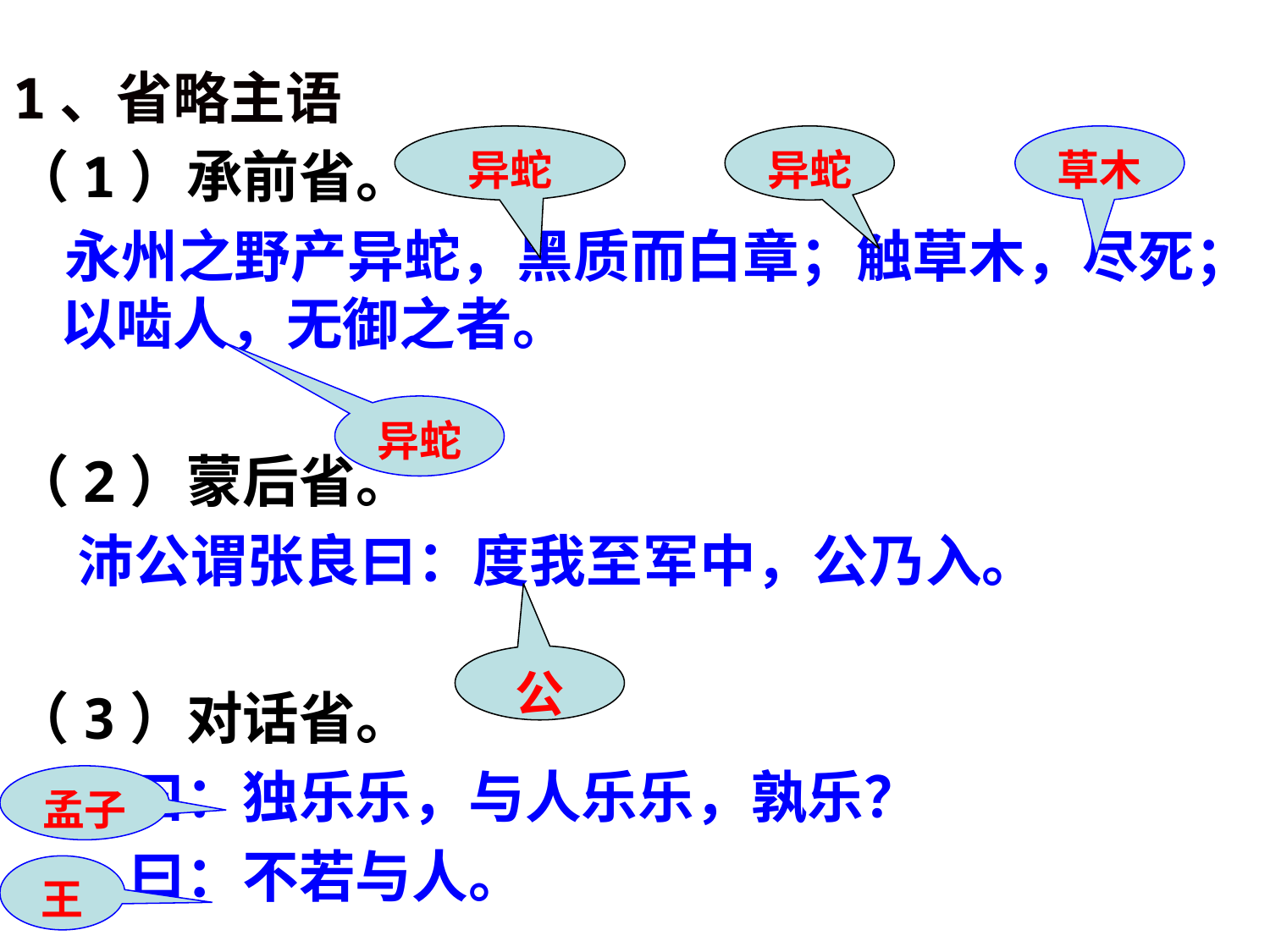

1、省略主语
（1）承前省。
   永州之野产异蛇，黑质而白章；触草木，尽死；以啮人，无御之者。

（2）蒙后省。
    沛公谓张良曰：度我至军中，公乃入。

（3）对话省。
        曰：独乐乐，与人乐乐，孰乐？
        曰：不若与人。
异蛇
异蛇
草木
异蛇
公
孟子
王